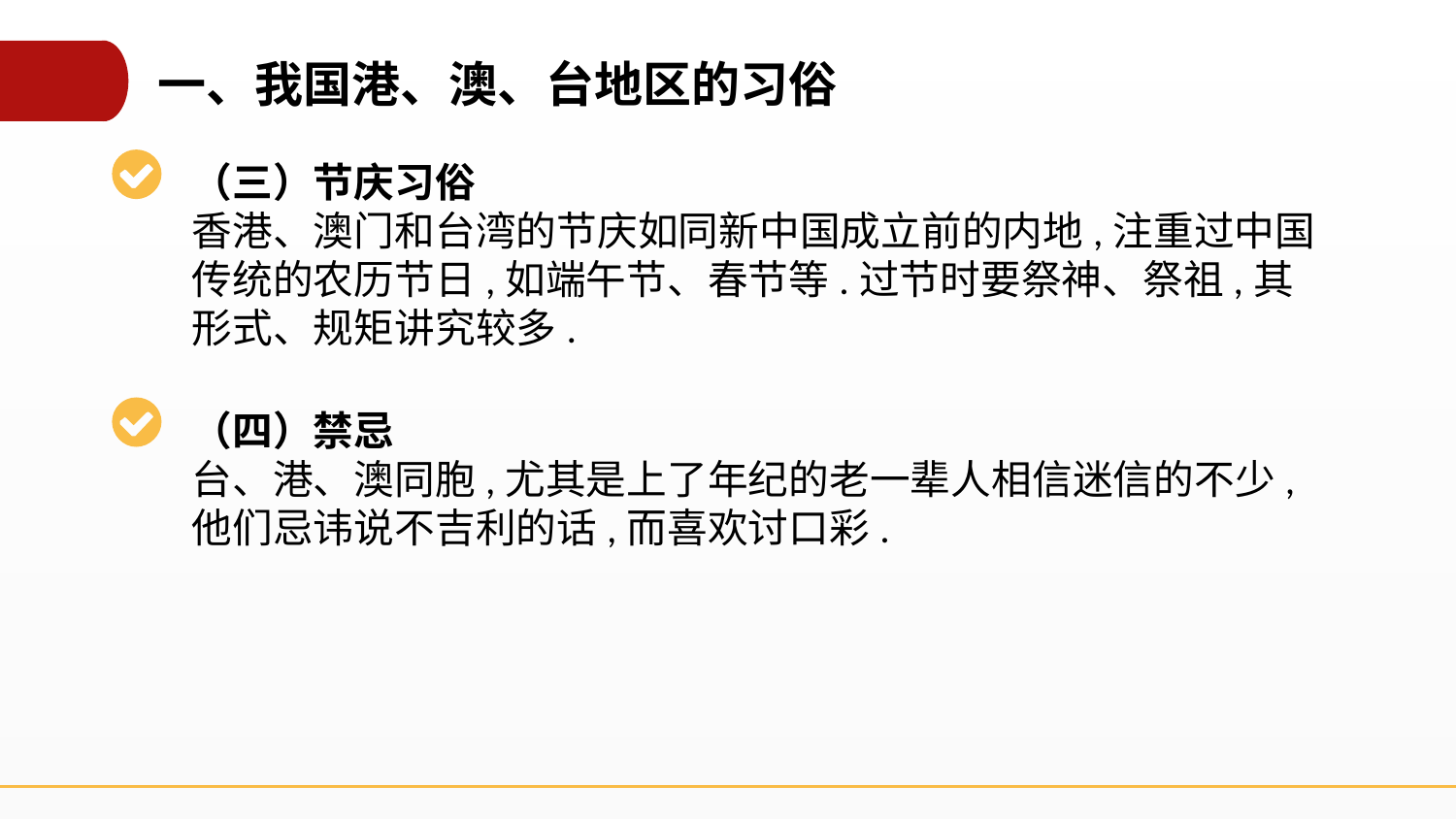

一、我国港、澳、台地区的习俗

（三）节庆习俗
香港、澳门和台湾的节庆如同新中国成立前的内地,注重过中国传统的农历节日,如端午节、春节等.过节时要祭神、祭祖,其形式、规矩讲究较多.

（四）禁忌
台、港、澳同胞,尤其是上了年纪的老一辈人相信迷信的不少,他们忌讳说不吉利的话,而喜欢讨口彩.